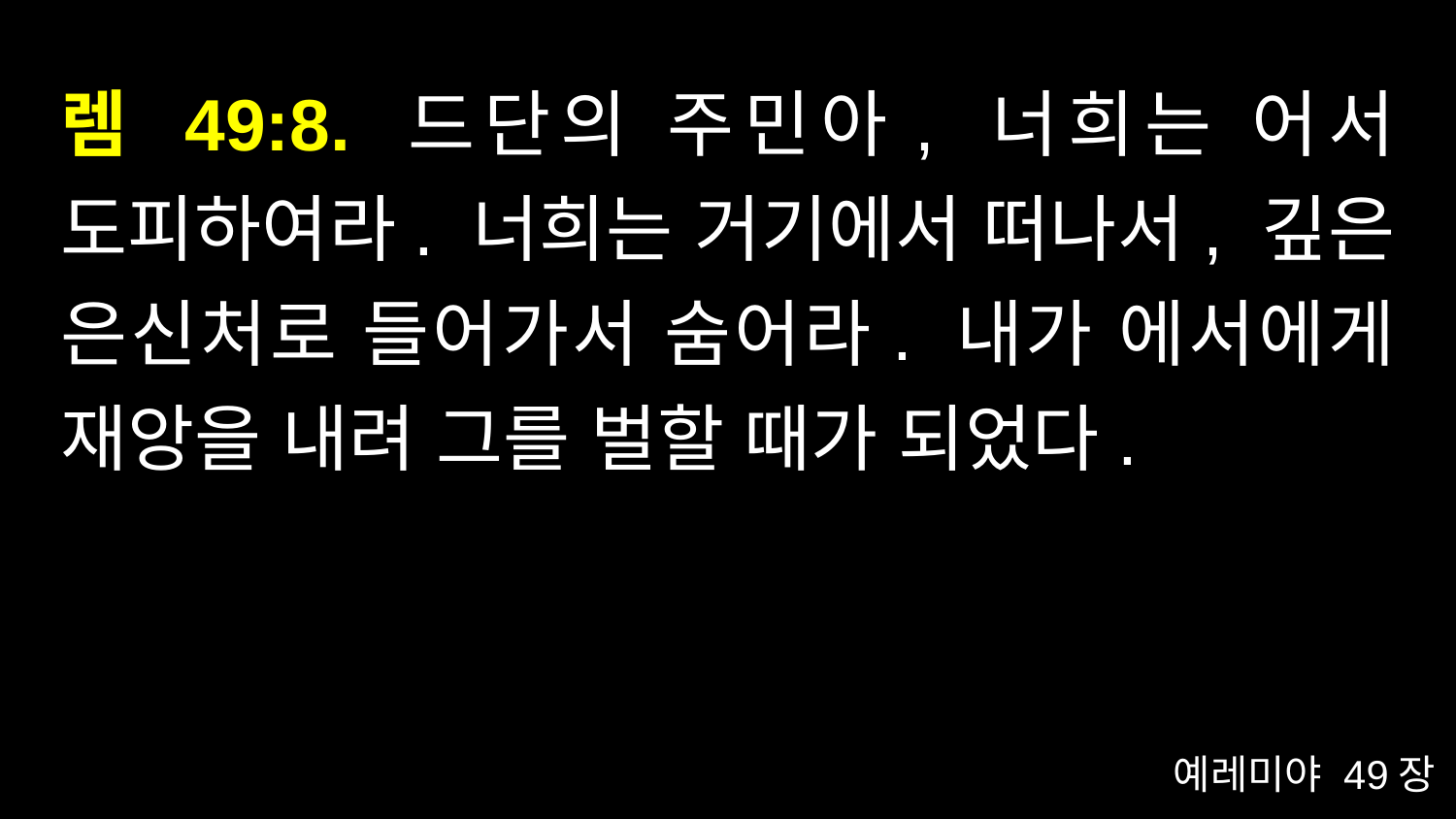

# 렘 49:8. 드단의 주민아, 너희는 어서 도피하여라. 너희는 거기에서 떠나서, 깊은 은신처로 들어가서 숨어라. 내가 에서에게 재앙을 내려 그를 벌할 때가 되었다.
예레미야 49장